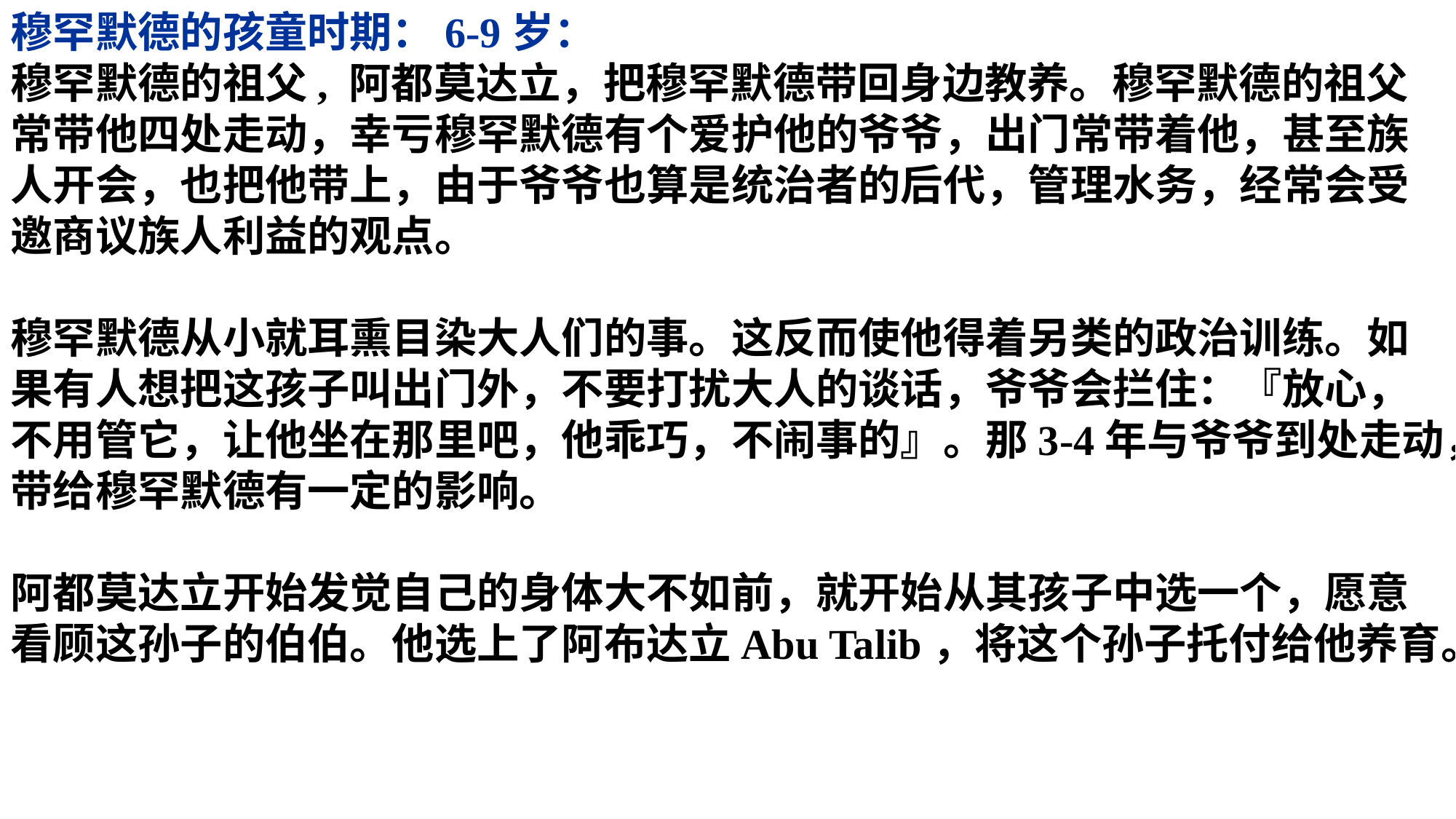

穆罕默德的孩童时期：6-9岁：
穆罕默德的祖父, 阿都莫达立，把穆罕默德带回身边教养。穆罕默德的祖父常带他四处走动，幸亏穆罕默德有个爱护他的爷爷，出门常带着他，甚至族人开会，也把他带上，由于爷爷也算是统治者的后代，管理水务，经常会受邀商议族人利益的观点。

穆罕默德从小就耳熏目染大人们的事。这反而使他得着另类的政治训练。如果有人想把这孩子叫出门外，不要打扰大人的谈话，爷爷会拦住：『放心，不用管它，让他坐在那里吧，他乖巧，不闹事的』。那3-4年与爷爷到处走动，带给穆罕默德有一定的影响。

阿都莫达立开始发觉自己的身体大不如前，就开始从其孩子中选一个，愿意看顾这孙子的伯伯。他选上了阿布达立Abu Talib，将这个孙子托付给他养育。